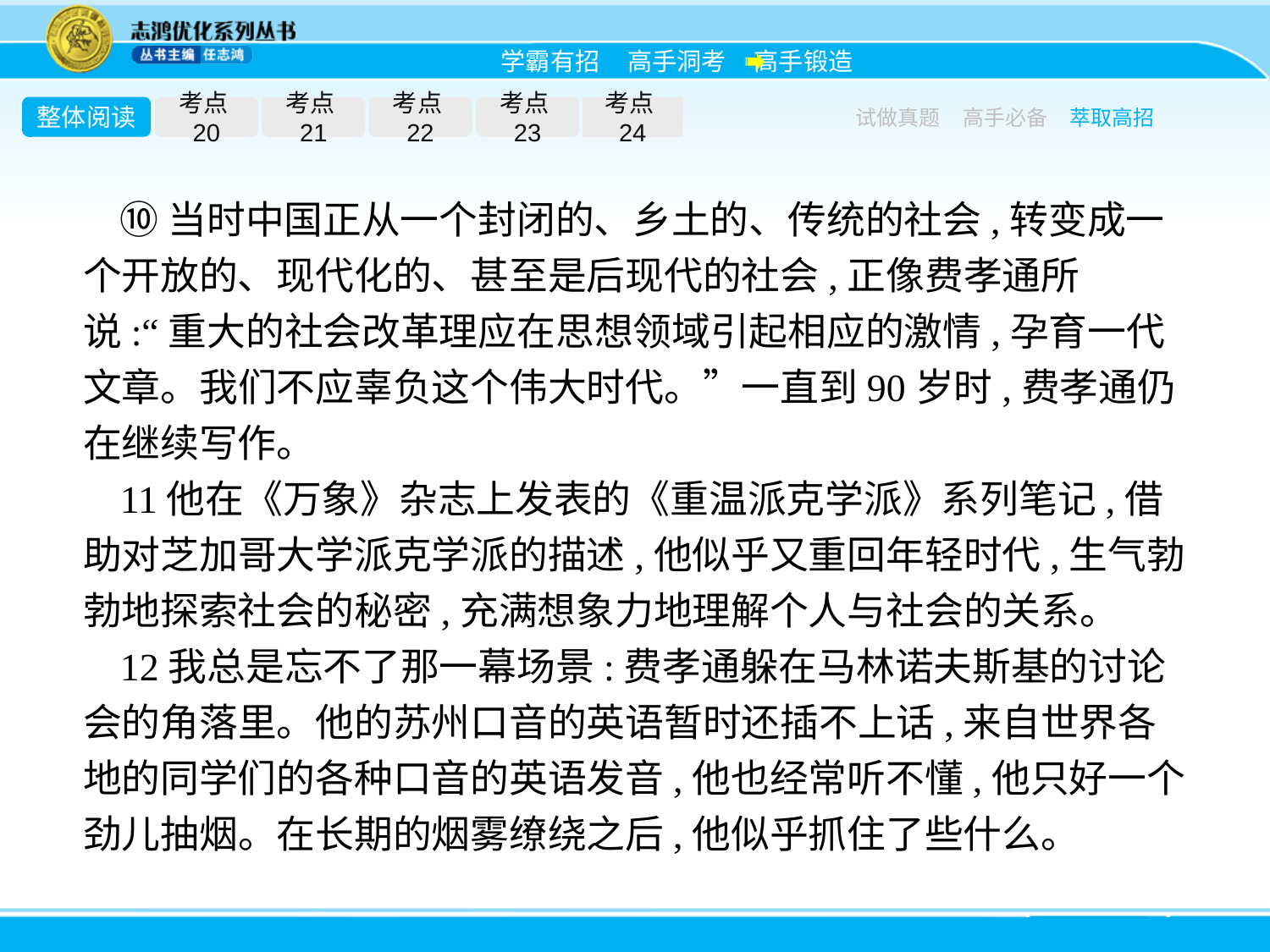

整体阅读
考点20
考点21
考点22
考点23
考点24
试做真题
高手必备
萃取高招
⑩当时中国正从一个封闭的、乡土的、传统的社会,转变成一个开放的、现代化的、甚至是后现代的社会,正像费孝通所说:“重大的社会改革理应在思想领域引起相应的激情,孕育一代文章。我们不应辜负这个伟大时代。”一直到90岁时,费孝通仍在继续写作。
11他在《万象》杂志上发表的《重温派克学派》系列笔记,借助对芝加哥大学派克学派的描述,他似乎又重回年轻时代,生气勃勃地探索社会的秘密,充满想象力地理解个人与社会的关系。
12我总是忘不了那一幕场景:费孝通躲在马林诺夫斯基的讨论会的角落里。他的苏州口音的英语暂时还插不上话,来自世界各地的同学们的各种口音的英语发音,他也经常听不懂,他只好一个劲儿抽烟。在长期的烟雾缭绕之后,他似乎抓住了些什么。